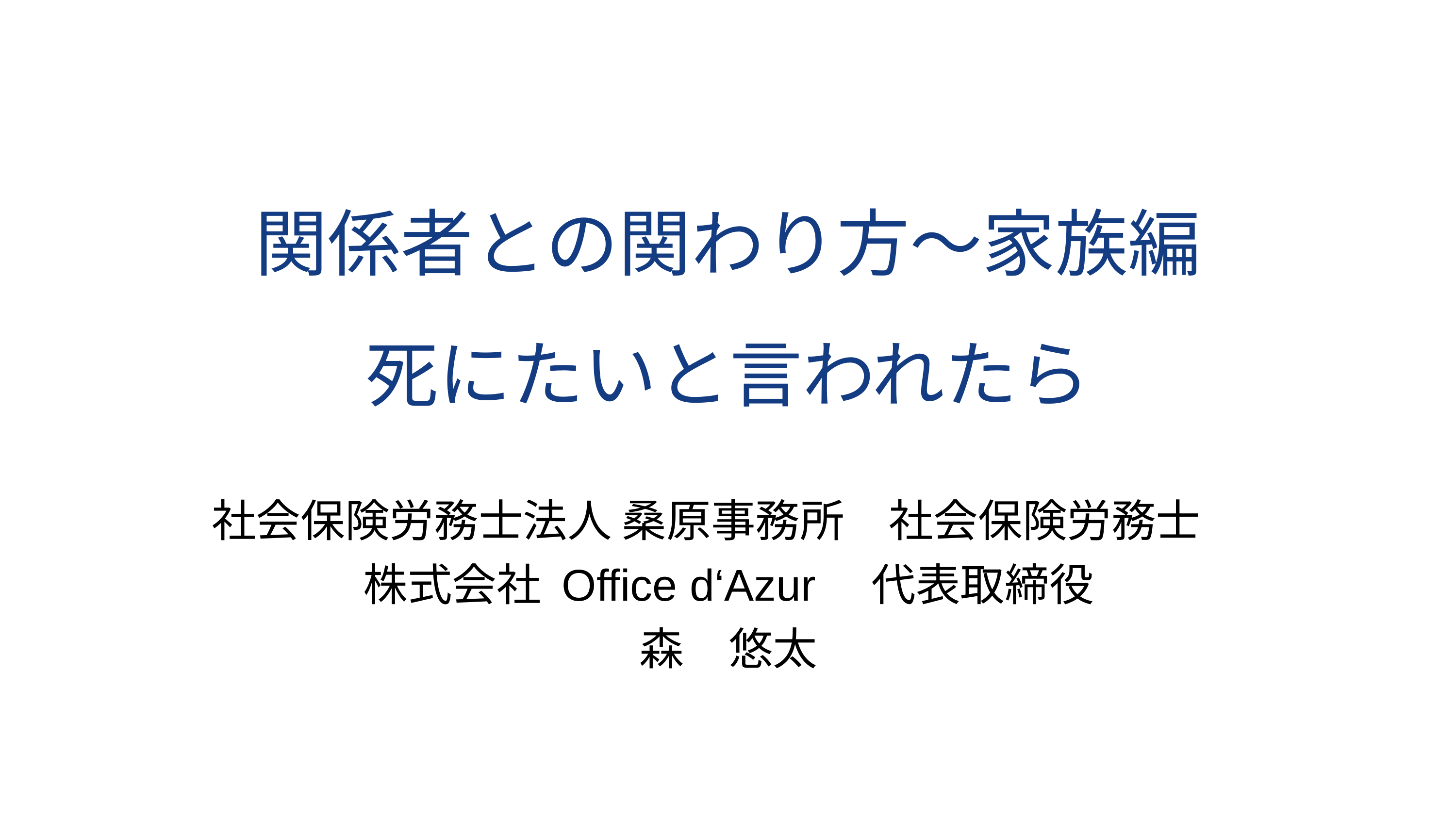

# 関係者との関わり方～家族編 死にたいと言われたら
社会保険労務士法人 桑原事務所　社会保険労務士
株式会社 Office d‘Azur　代表取締役
森　悠太